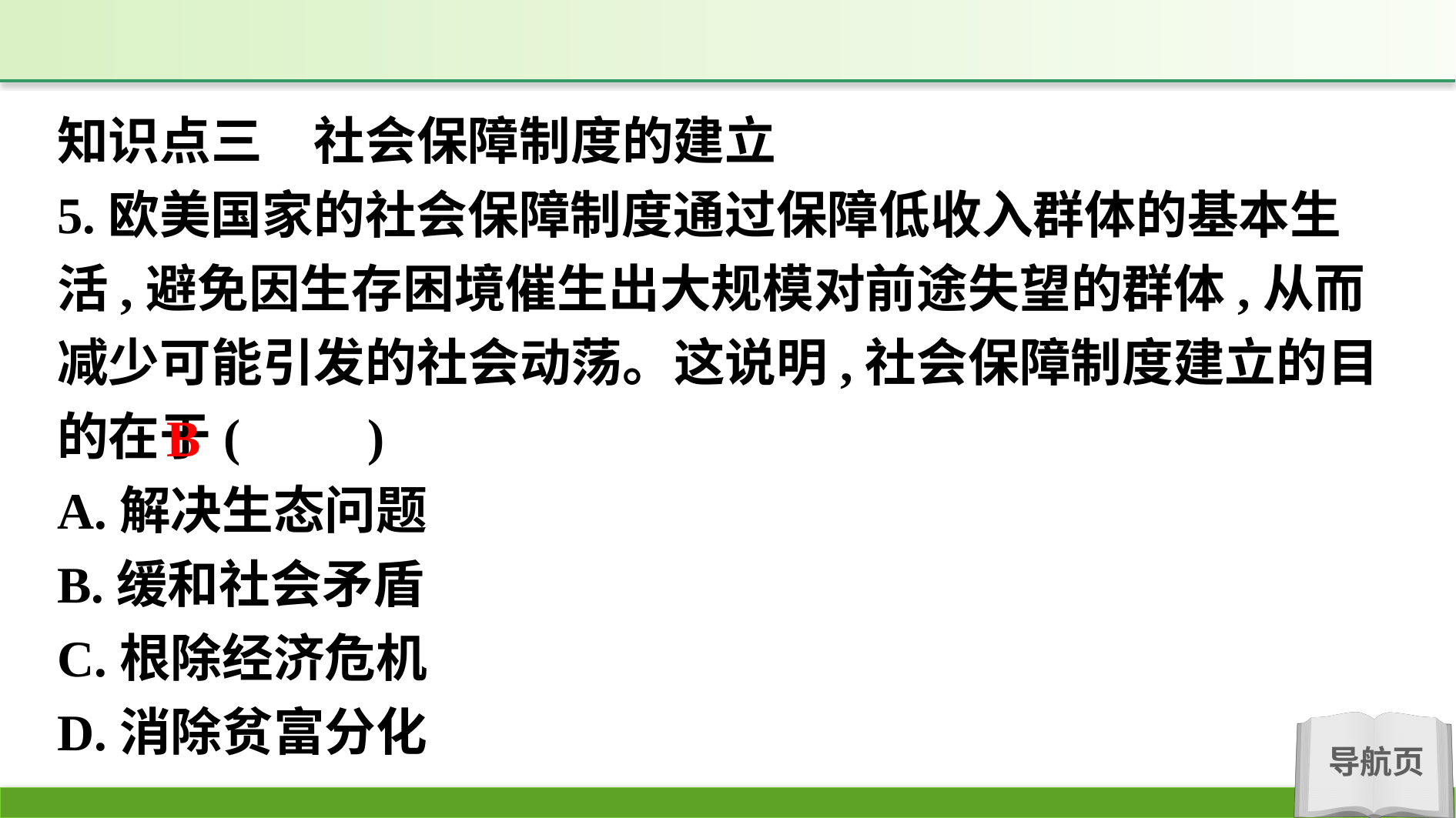

知识点三　社会保障制度的建立
5.欧美国家的社会保障制度通过保障低收入群体的基本生活,避免因生存困境催生出大规模对前途失望的群体,从而减少可能引发的社会动荡。这说明,社会保障制度建立的目的在于(　　)
A.解决生态问题
B.缓和社会矛盾
C.根除经济危机
D.消除贫富分化
B